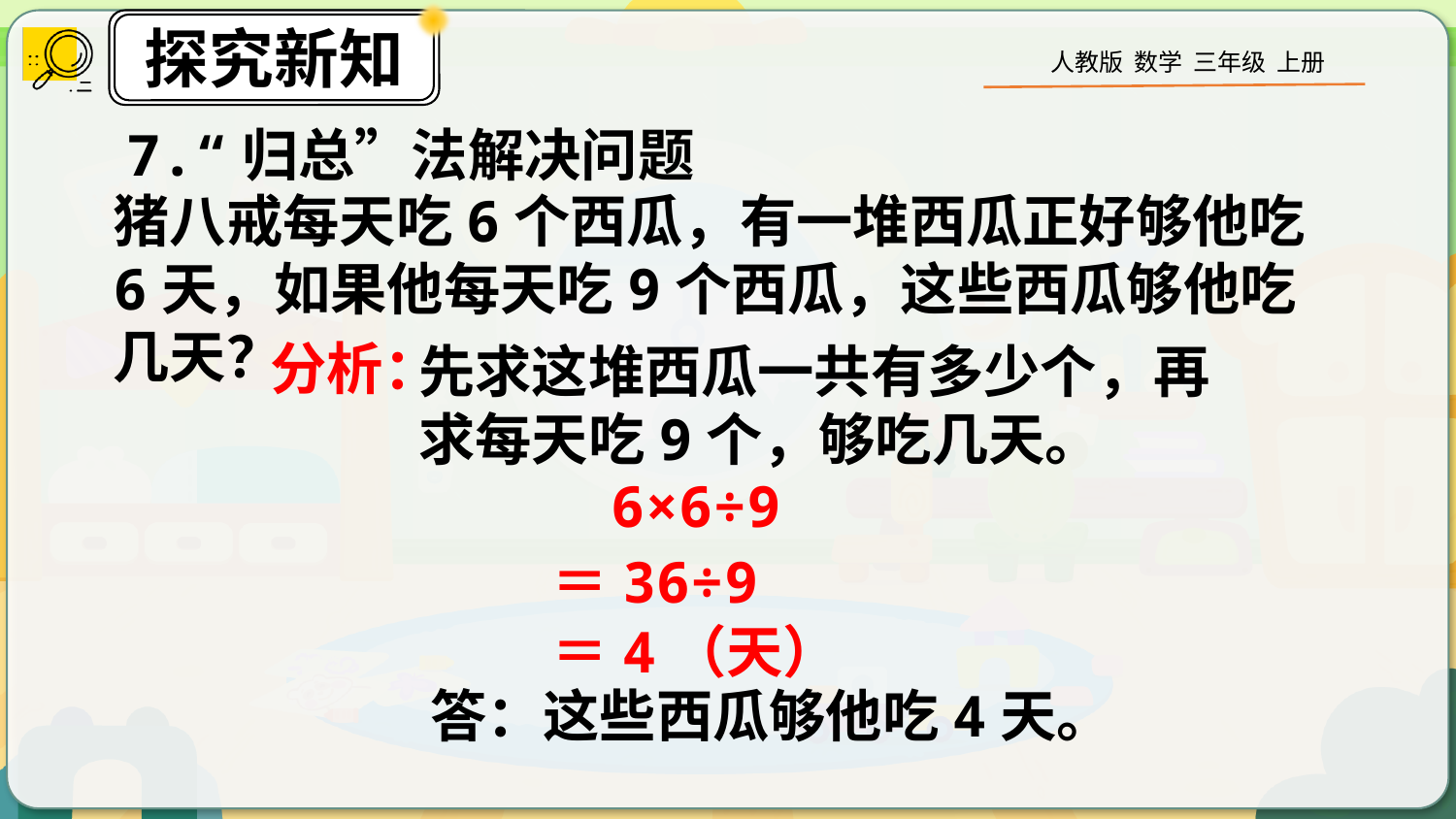

7.“归总”法解决问题
猪八戒每天吃6个西瓜，有一堆西瓜正好够他吃6天，如果他每天吃9个西瓜，这些西瓜够他吃几天？
分析：
先求这堆西瓜一共有多少个，再求每天吃9个，够吃几天。
6×6÷9
＝36÷9
＝4（天）
答：这些西瓜够他吃4天。